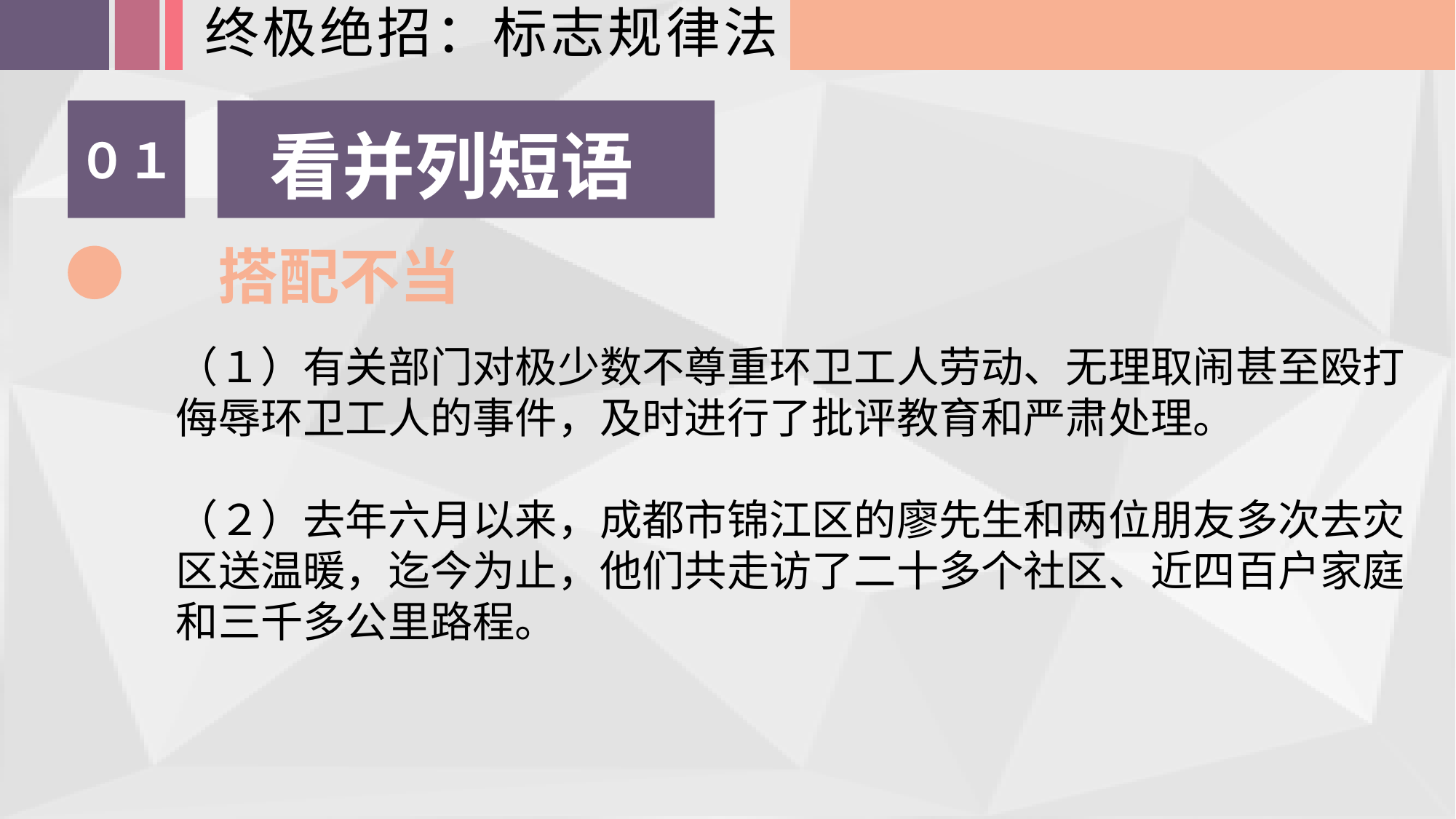

终极绝招：标志规律法

看并列短语
０１
  搭配不当

（１）有关部门对极少数不尊重环卫工人劳动、无理取闹甚至殴打侮辱环卫工人的事件，及时进行了批评教育和严肃处理。

（２）去年六月以来，成都市锦江区的廖先生和两位朋友多次去灾区送温暖，迄今为止，他们共走访了二十多个社区、近四百户家庭和三千多公里路程。